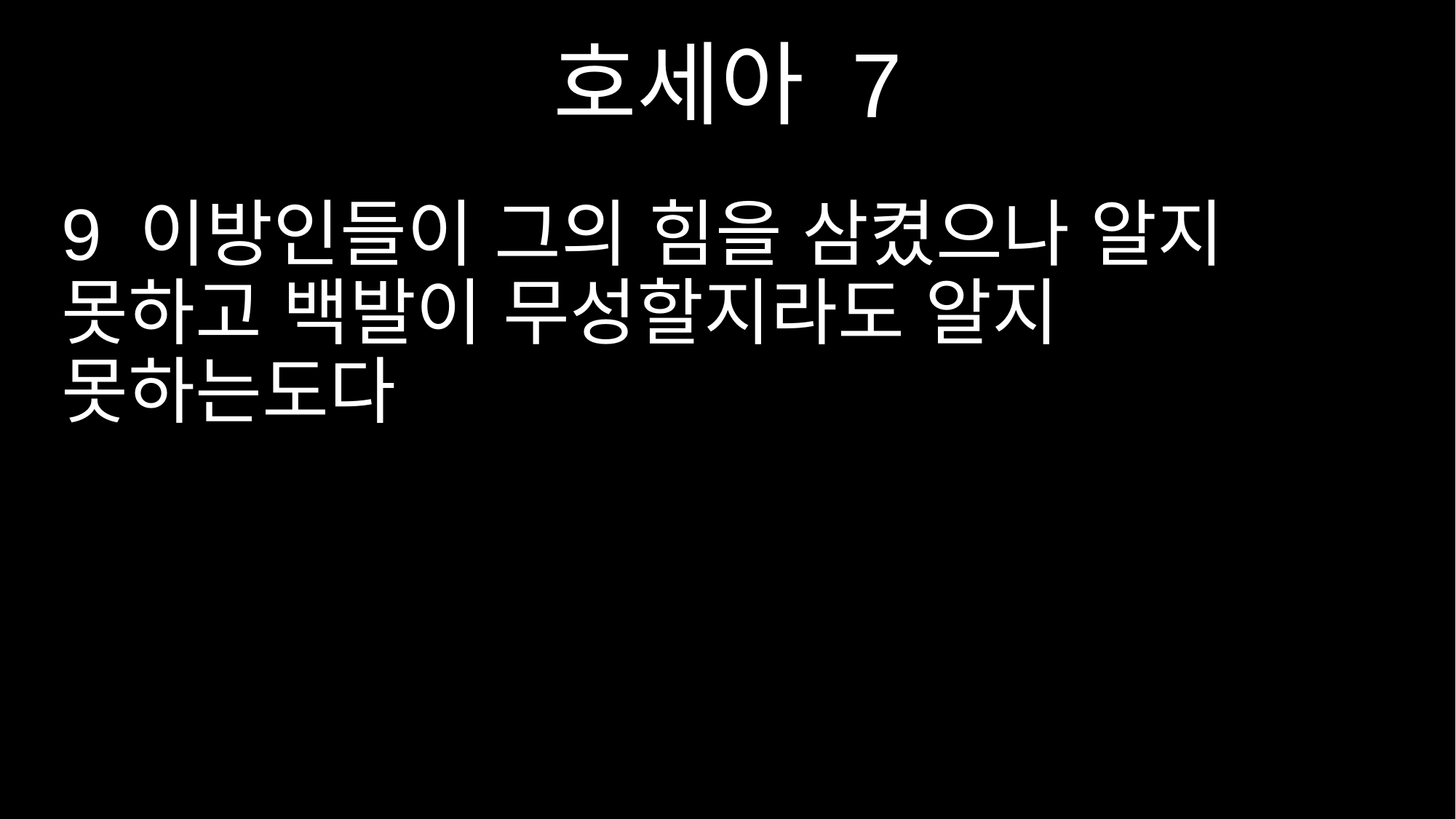

호세아 7
9 이방인들이 그의 힘을 삼켰으나 알지 못하고 백발이 무성할지라도 알지 못하는도다